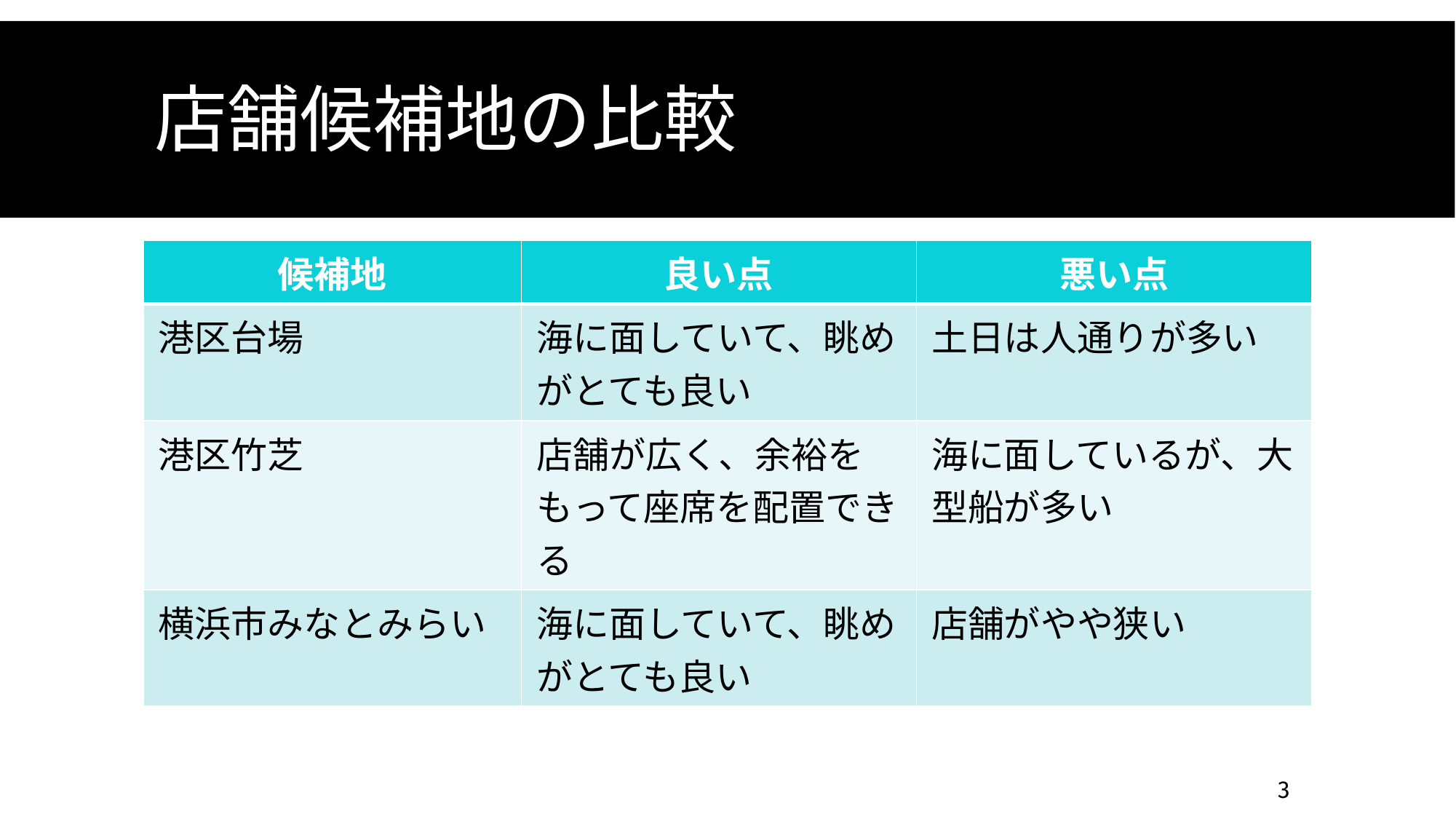

# 店舗候補地の比較
| 候補地 | 良い点 | 悪い点 |
| --- | --- | --- |
| 港区台場 | 海に面していて、眺めがとても良い | 土日は人通りが多い |
| 港区竹芝 | 店舗が広く、余裕をもって座席を配置できる | 海に面しているが、大型船が多い |
| 横浜市みなとみらい | 海に面していて、眺めがとても良い | 店舗がやや狭い |
3